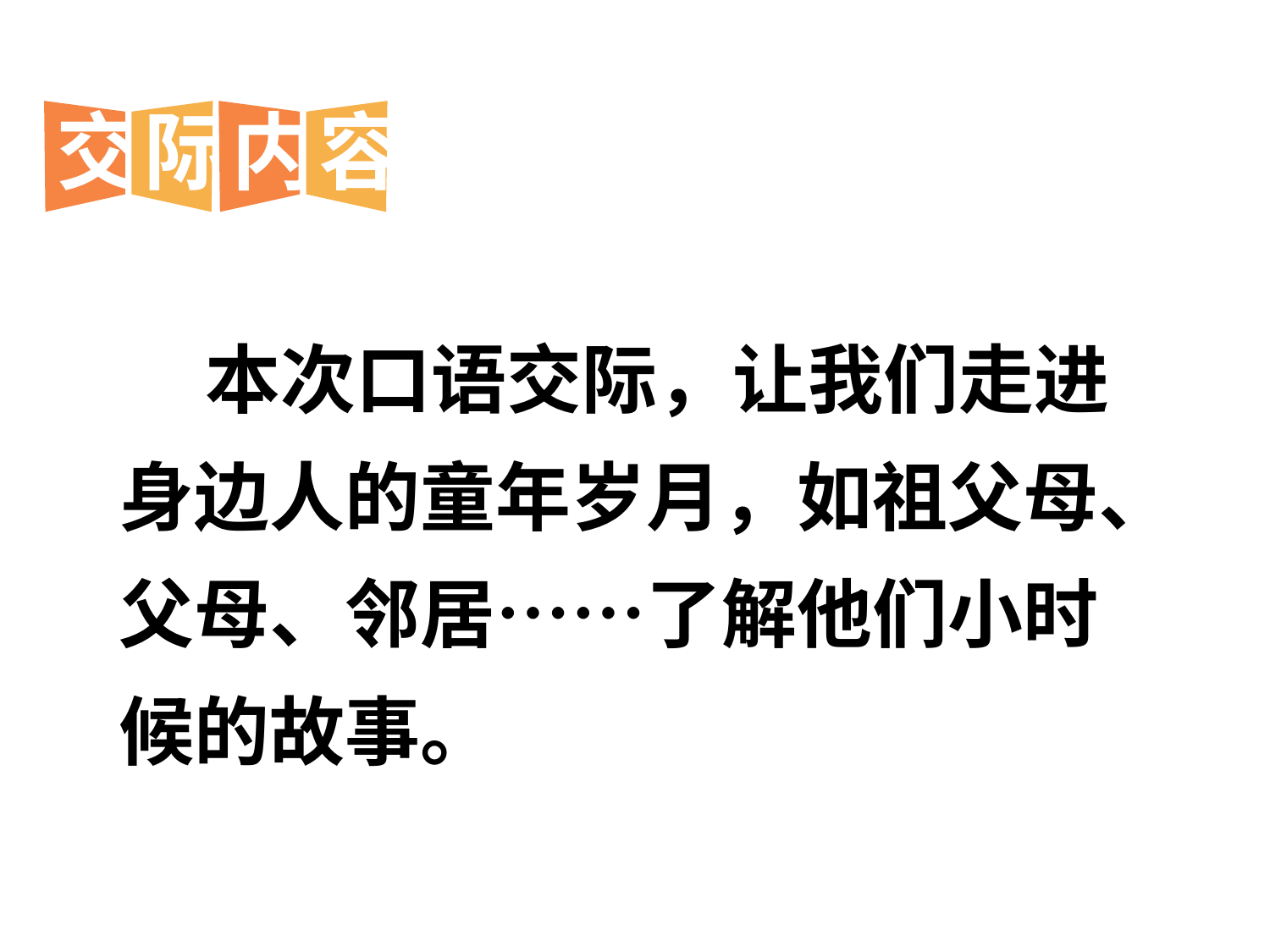

交
际
内
容
    本次口语交际，让我们走进身边人的童年岁月，如祖父母、父母、邻居……了解他们小时候的故事。